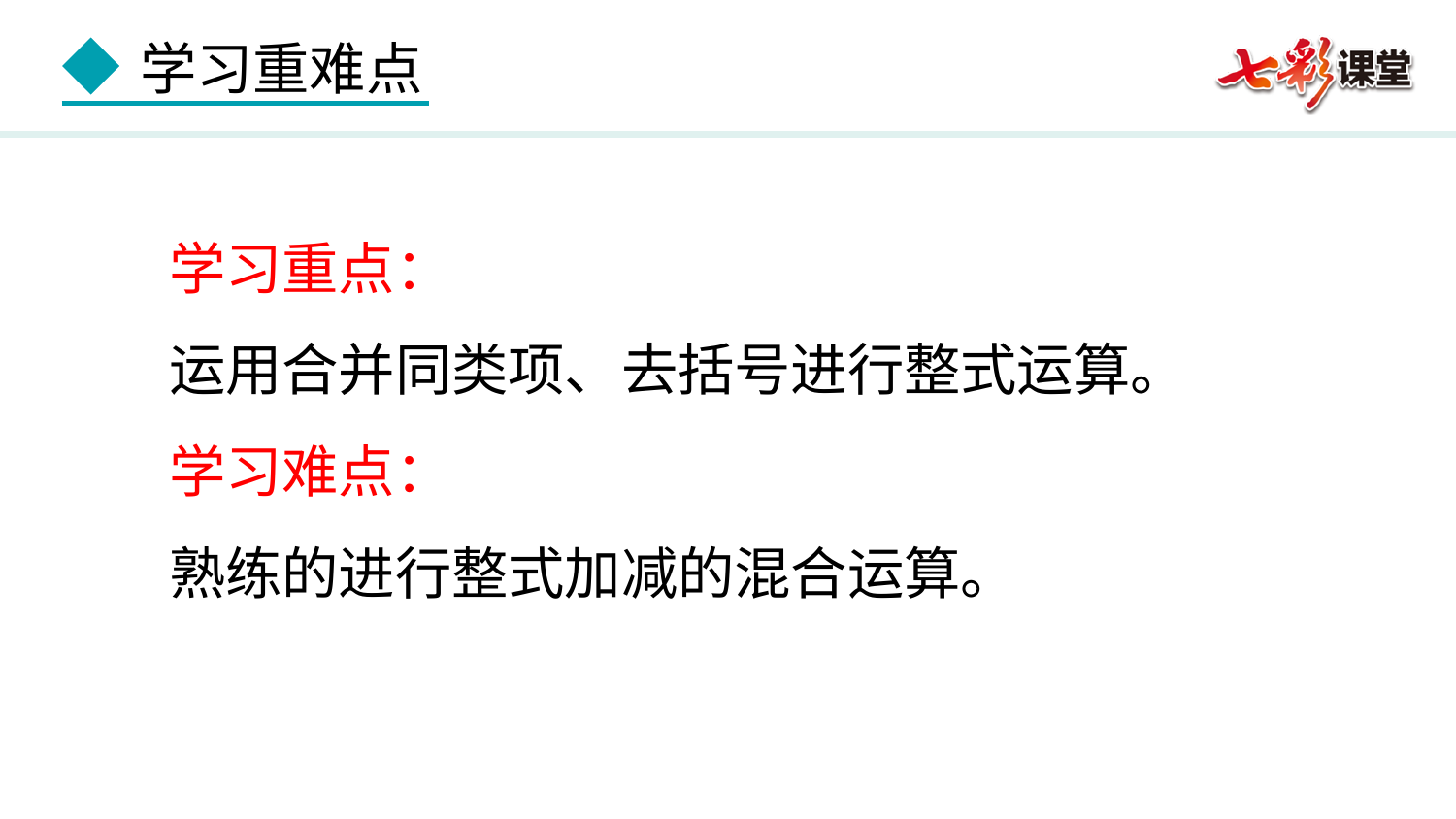

学习重点：
运用合并同类项、去括号进行整式运算。
学习难点：
熟练的进行整式加减的混合运算。